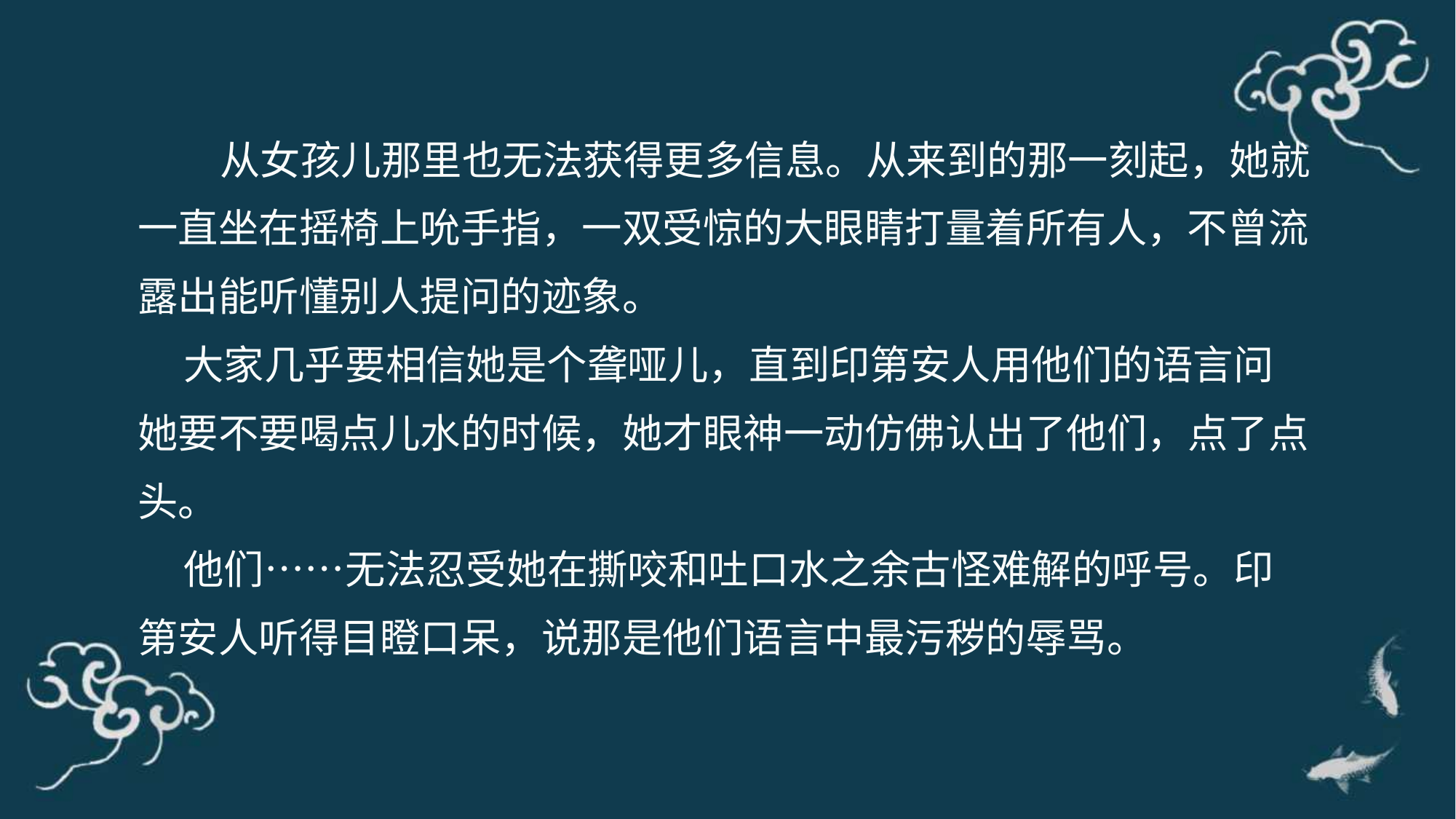

从女孩儿那里也无法获得更多信息。从来到的那一刻起，她就一直坐在摇椅上吮手指，一双受惊的大眼睛打量着所有人，不曾流露出能听懂别人提问的迹象。
    大家几乎要相信她是个聋哑儿，直到印第安人用他们的语言问她要不要喝点儿水的时候，她才眼神一动仿佛认出了他们，点了点头。
    他们……无法忍受她在撕咬和吐口水之余古怪难解的呼号。印第安人听得目瞪口呆，说那是他们语言中最污秽的辱骂。